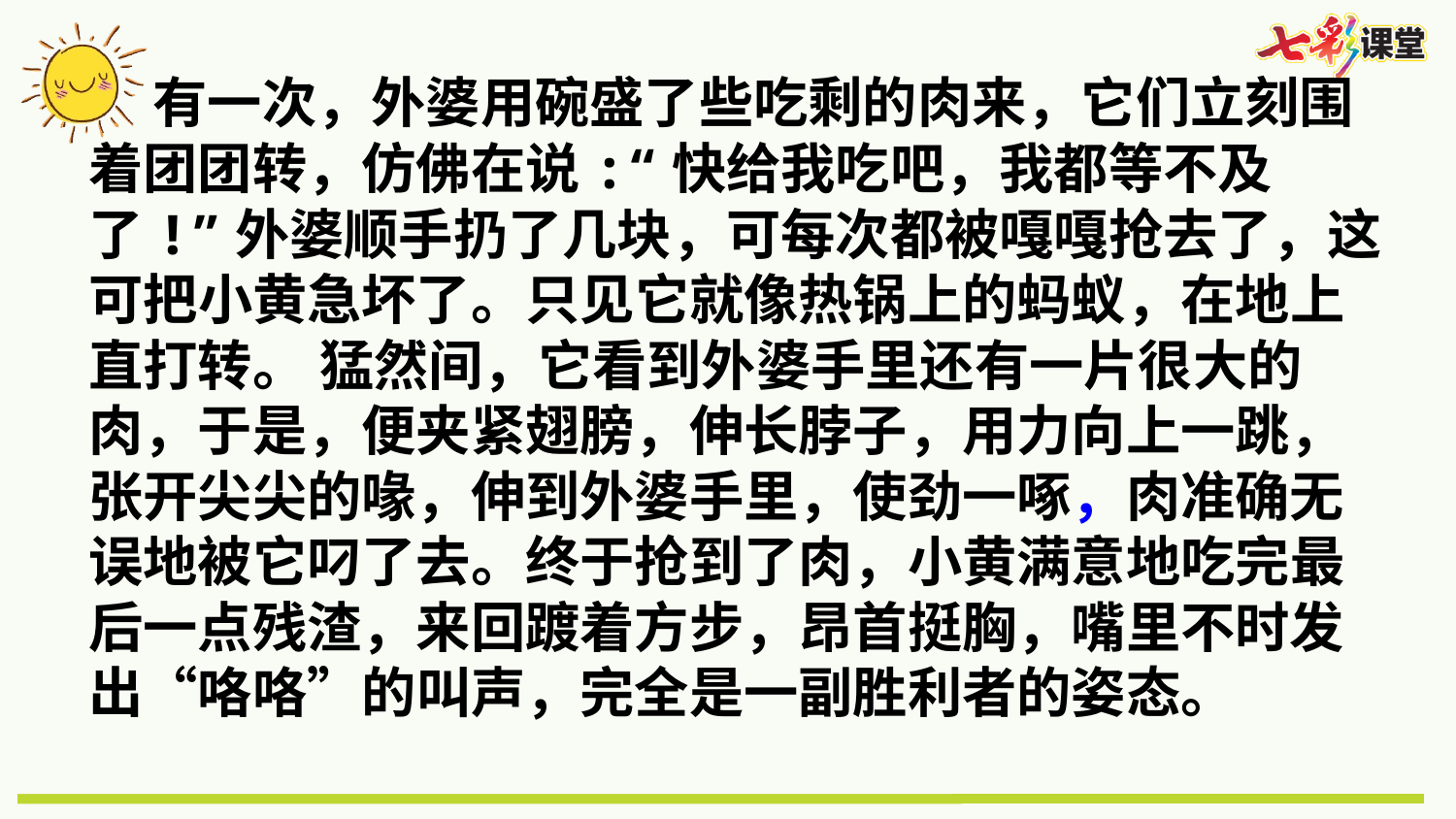

有一次，外婆用碗盛了些吃剩的肉来，它们立刻围着团团转，仿佛在说:“快给我吃吧，我都等不及了!”外婆顺手扔了几块，可每次都被嘎嘎抢去了，这可把小黄急坏了。只见它就像热锅上的蚂蚁，在地上直打转。 猛然间，它看到外婆手里还有一片很大的肉，于是，便夹紧翅膀，伸长脖子，用力向上一跳，张开尖尖的喙，伸到外婆手里，使劲一啄，肉准确无误地被它叼了去。终于抢到了肉，小黄满意地吃完最后一点残渣，来回踱着方步，昂首挺胸，嘴里不时发出“咯咯”的叫声，完全是一副胜利者的姿态。